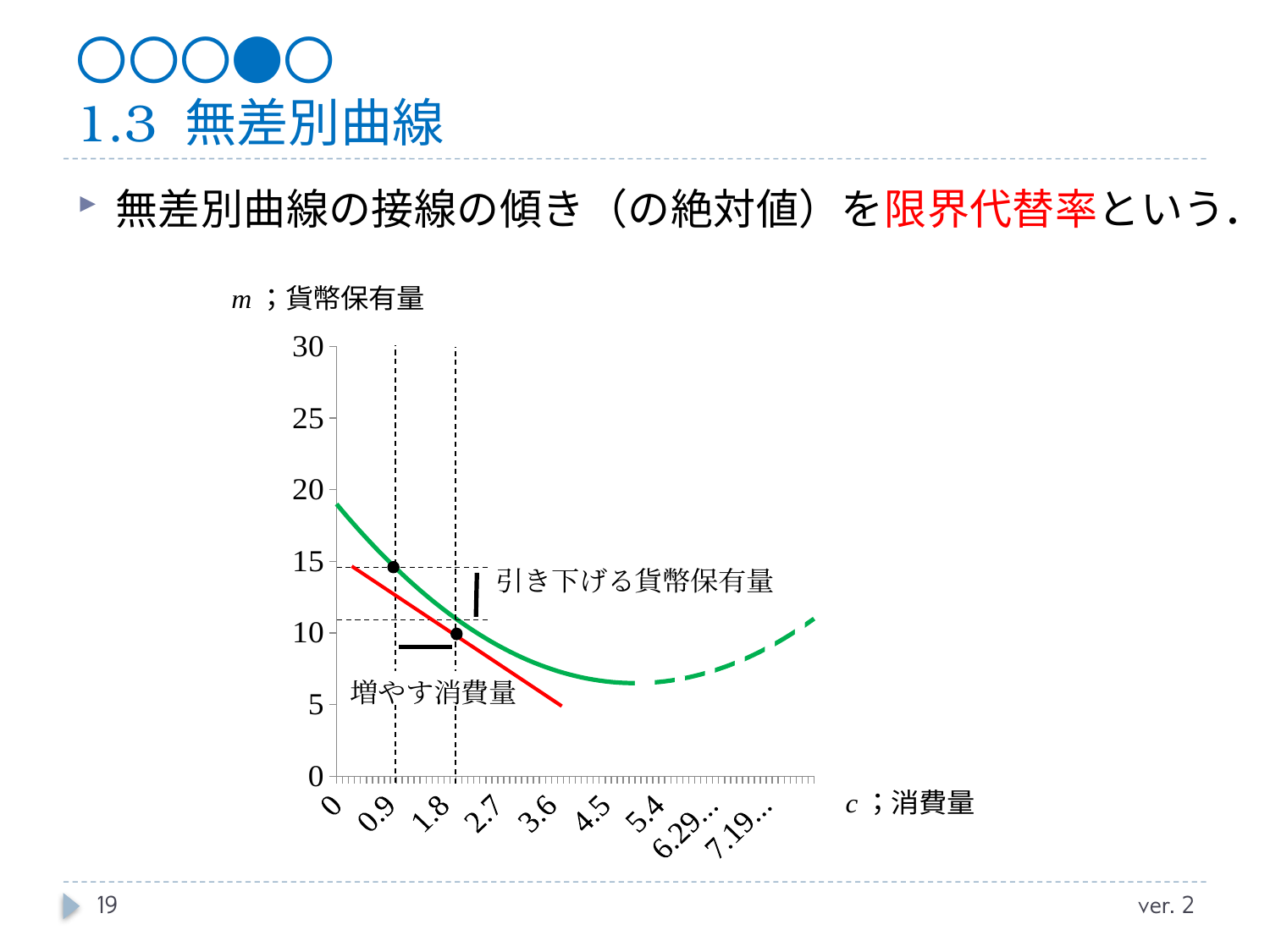

# 〇〇〇●〇 1.3 無差別曲線
無差別曲線の接線の傾き（の絶対値）を限界代替率という．

### Chart

| Category | m2 |
|---|---|
| 0 | 19.0 |
| 0.1 | 18.505 |
| 0.2 | 18.02 |
| 0.30000000000000004 | 17.544999999999998 |
| 0.4 | 17.08 |
| 0.5 | 16.625 |
| 0.6 | 16.18 |
| 0.7 | 15.745000000000001 |
| 0.79999999999999993 | 15.32 |
| 0.89999999999999991 | 14.905000000000001 |
| 0.99999999999999989 | 14.5 |
| 1.0999999999999999 | 14.105 |
| 1.2 | 13.719999999999999 |
| 1.3 | 13.344999999999999 |
| 1.4000000000000001 | 12.98 |
| 1.5000000000000002 | 12.625 |
| 1.6000000000000003 | 12.279999999999998 |
| 1.7000000000000004 | 11.944999999999999 |
| 1.8000000000000005 | 11.62 |
| 1.9000000000000006 | 11.304999999999998 |
| 2.0000000000000004 | 11.0 |
| 2.1000000000000005 | 10.704999999999998 |
| 2.2000000000000006 | 10.419999999999998 |
| 2.3000000000000007 | 10.144999999999998 |
| 2.4000000000000008 | 9.879999999999999 |
| 2.5000000000000009 | 9.624999999999998 |
| 2.600000000000001 | 9.379999999999997 |
| 2.7000000000000011 | 9.144999999999998 |
| 2.8000000000000012 | 8.919999999999998 |
| 2.9000000000000012 | 8.704999999999997 |
| 3.0000000000000013 | 8.499999999999996 |
| 3.1000000000000014 | 8.304999999999996 |
| 3.2000000000000015 | 8.119999999999997 |
| 3.3000000000000016 | 7.9449999999999985 |
| 3.4000000000000017 | 7.779999999999998 |
| 3.5000000000000018 | 7.625 |
| 3.6000000000000019 | 7.479999999999997 |
| 3.700000000000002 | 7.344999999999995 |
| 3.800000000000002 | 7.219999999999997 |
| 3.9000000000000021 | 7.104999999999997 |
| 4.0000000000000018 | 7.0 |
| 4.1000000000000014 | 6.904999999999999 |
| 4.2000000000000011 | 6.819999999999997 |
| 4.3000000000000007 | 6.744999999999999 |
| 4.4000000000000004 | 6.6800000000000015 |
| 4.5 | 6.625 |
| 4.5999999999999996 | 6.579999999999998 |
| 4.6999999999999993 | 6.545 |
| 4.7999999999999989 | 6.520000000000001 |
| 4.8999999999999986 | 6.505000000000001 |
| 4.9999999999999982 | 6.499999999999998 |
| 5.0999999999999979 | 6.504999999999999 |
| 5.1999999999999975 | 6.520000000000001 |
| 5.2999999999999972 | 6.545 |
| 5.3999999999999968 | 6.5799999999999965 |
| 5.4999999999999964 | 6.624999999999998 |
| 5.5999999999999961 | 6.68 |
| 5.6999999999999957 | 6.744999999999997 |
| 5.7999999999999954 | 6.819999999999993 |
| 5.899999999999995 | 6.904999999999994 |
| 5.9999999999999947 | 6.9999999999999964 |
| 6.0999999999999943 | 7.104999999999993 |
| 6.199999999999994 | 7.219999999999992 |
| 6.2999999999999936 | 7.344999999999992 |
| 6.3999999999999932 | 7.479999999999993 |
| 6.4999999999999929 | 7.624999999999989 |
| 6.5999999999999925 | 7.779999999999987 |
| 6.6999999999999922 | 7.94499999999999 |
| 6.7999999999999918 | 8.119999999999987 |
| 6.8999999999999915 | 8.304999999999986 |
| 6.9999999999999911 | 8.499999999999979 |
| 7.0999999999999908 | 8.704999999999977 |
| 7.1999999999999904 | 8.91999999999998 |
| 7.2999999999999901 | 9.144999999999978 |
| 7.3999999999999897 | 9.379999999999974 |
| 7.4999999999999893 | 9.624999999999979 |
| 7.599999999999989 | 9.879999999999974 |
| 7.6999999999999886 | 10.144999999999968 |
| 7.7999999999999883 | 10.419999999999966 |
| 7.8999999999999879 | 10.704999999999963 |
| 7.9999999999999876 | 10.999999999999964 |
19
ver. 2